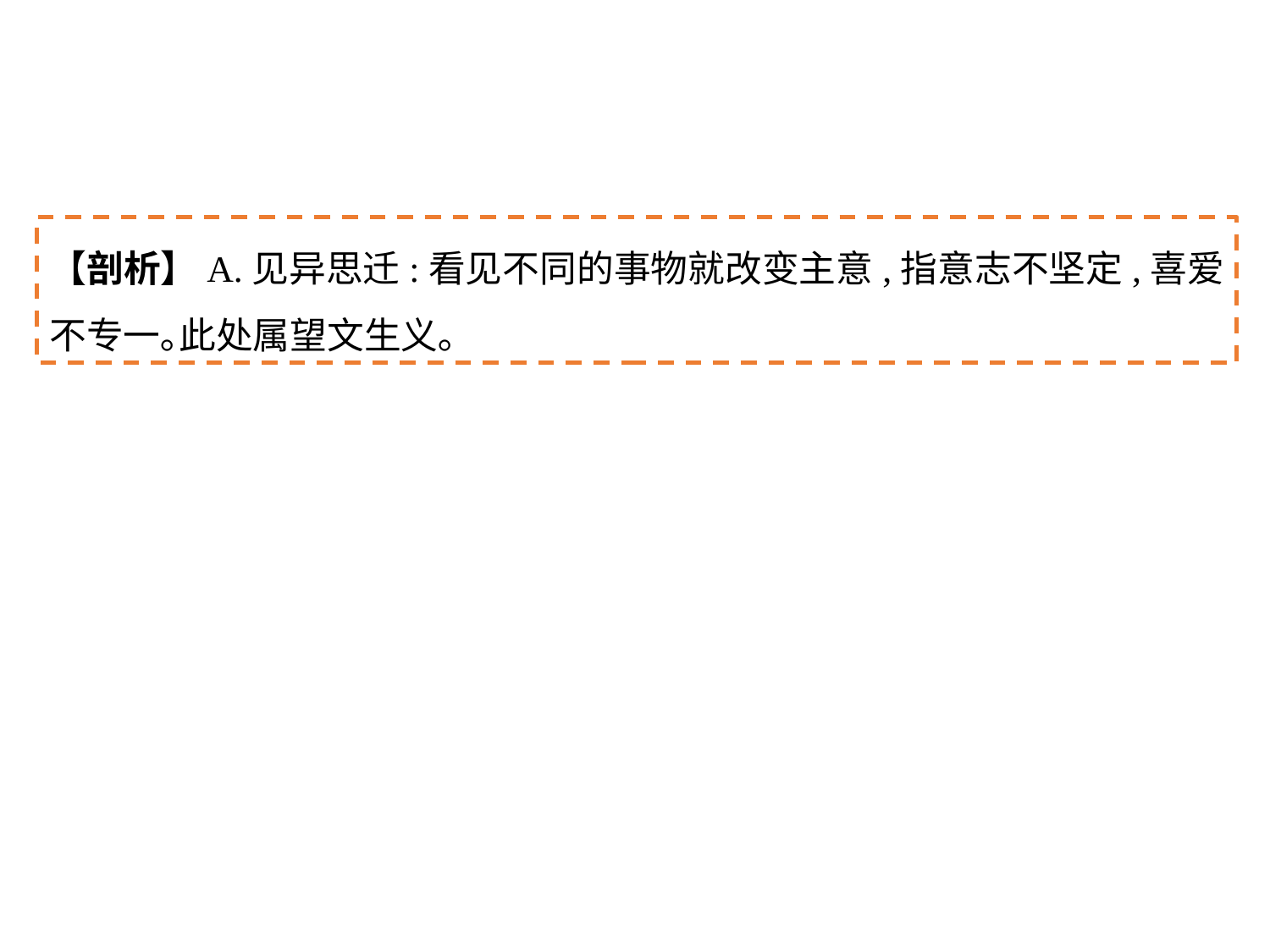

【剖析】A.见异思迁:看见不同的事物就改变主意,指意志不坚定,喜爱不专一｡此处属望文生义｡